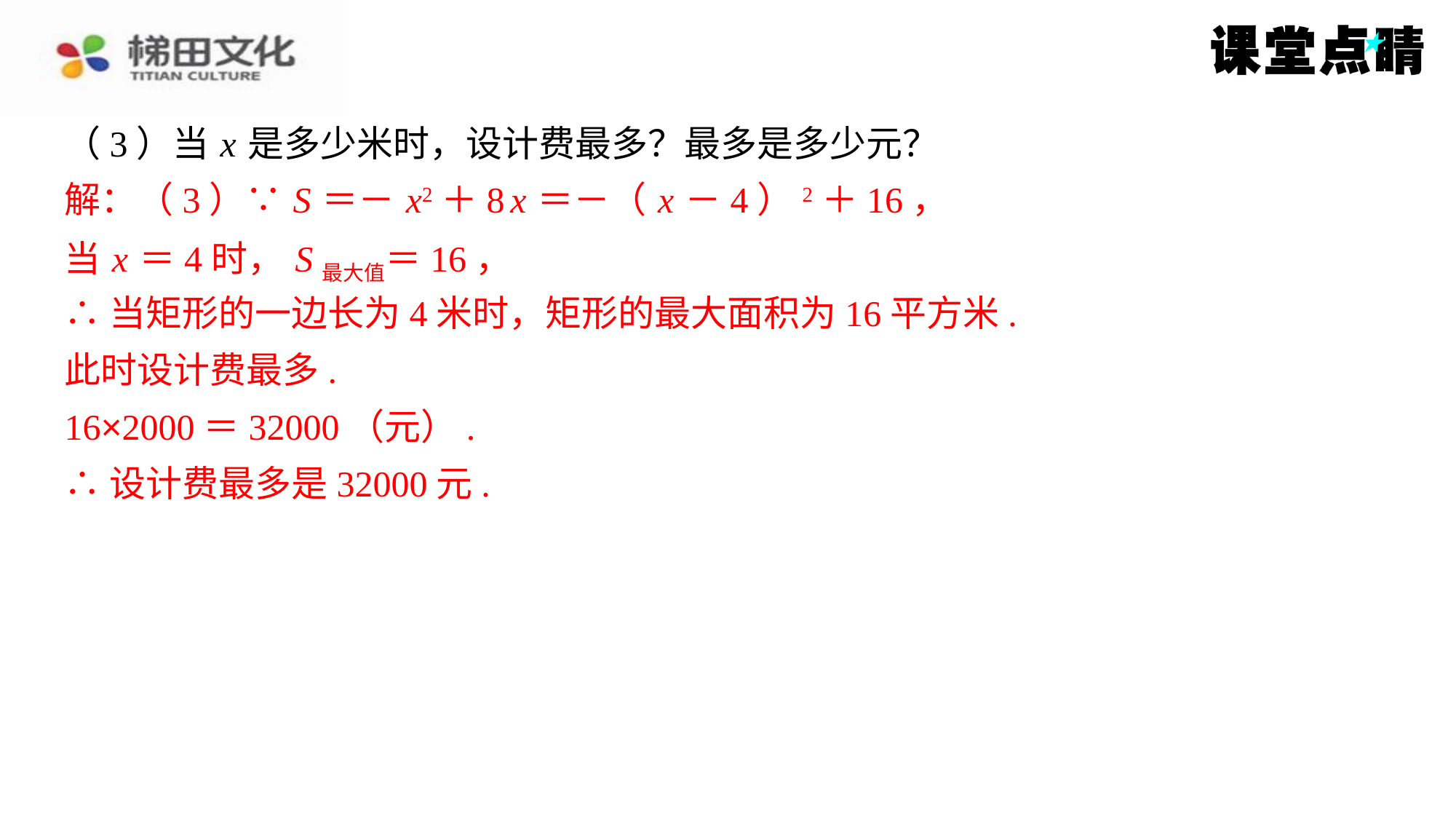

（3）当 x 是多少米时，设计费最多？最多是多少元？
解：（3）∵ S ＝－ x2＋8 x ＝－（ x －4）2＋16，
当 x ＝4时， S最大值＝16，
∴当矩形的一边长为4米时，矩形的最大面积为16平方米.
此时设计费最多.
16×2000＝32000（元）.
∴设计费最多是32000元.
解：（3）∵ S ＝－ x2＋8 x ＝－（ x －4）2＋16，
当 x ＝4时， S最大值＝16，
∴当矩形的一边长为4米时，矩形的最大面积为16平方米.
此时设计费最多.
16×2000＝32000（元）.
∴设计费最多是32000元.